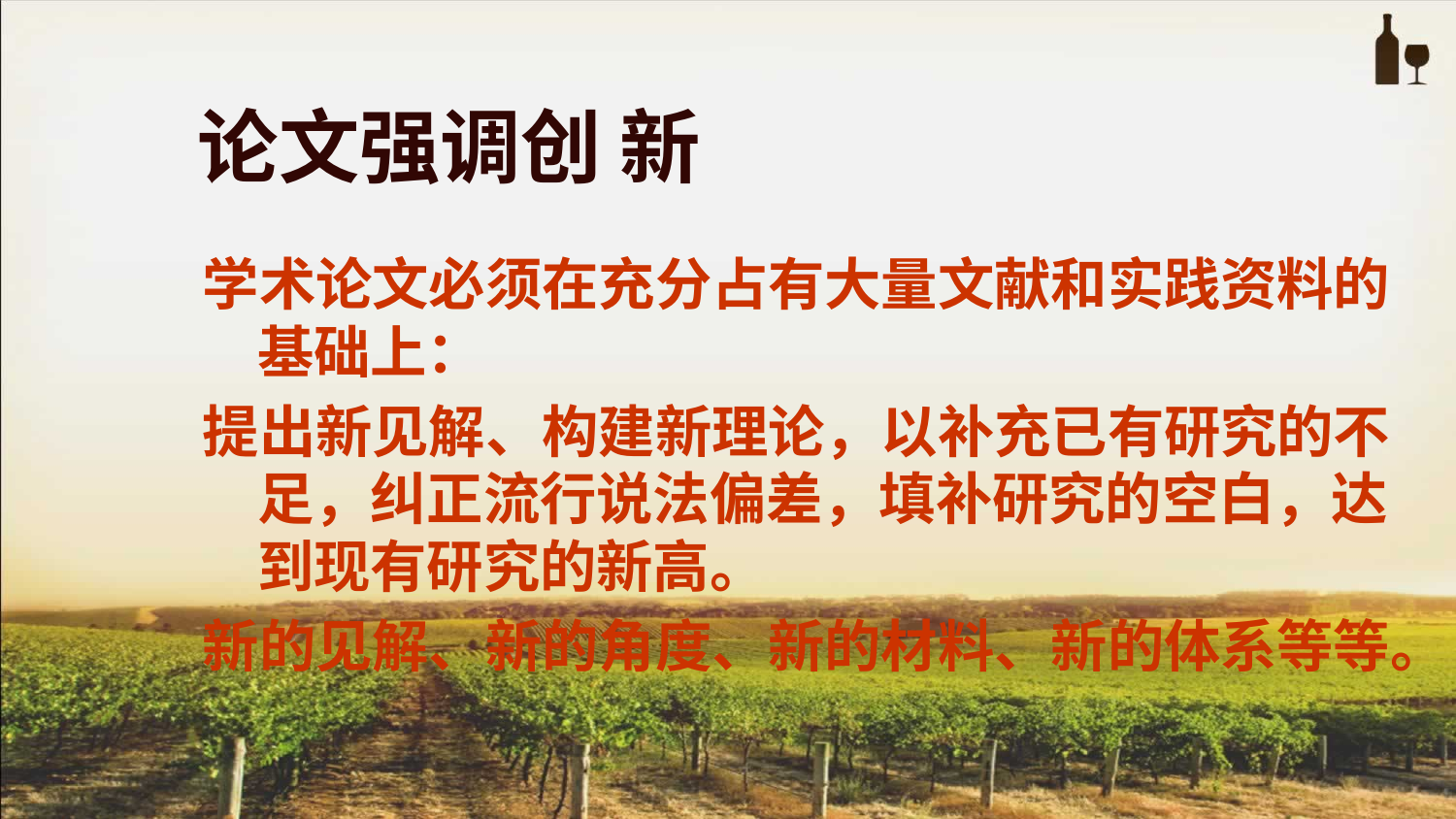

论文强调创 新
学术论文必须在充分占有大量文献和实践资料的基础上：
提出新见解、构建新理论，以补充已有研究的不足，纠正流行说法偏差，填补研究的空白，达到现有研究的新高。
新的见解、新的角度、新的材料、新的体系等等。